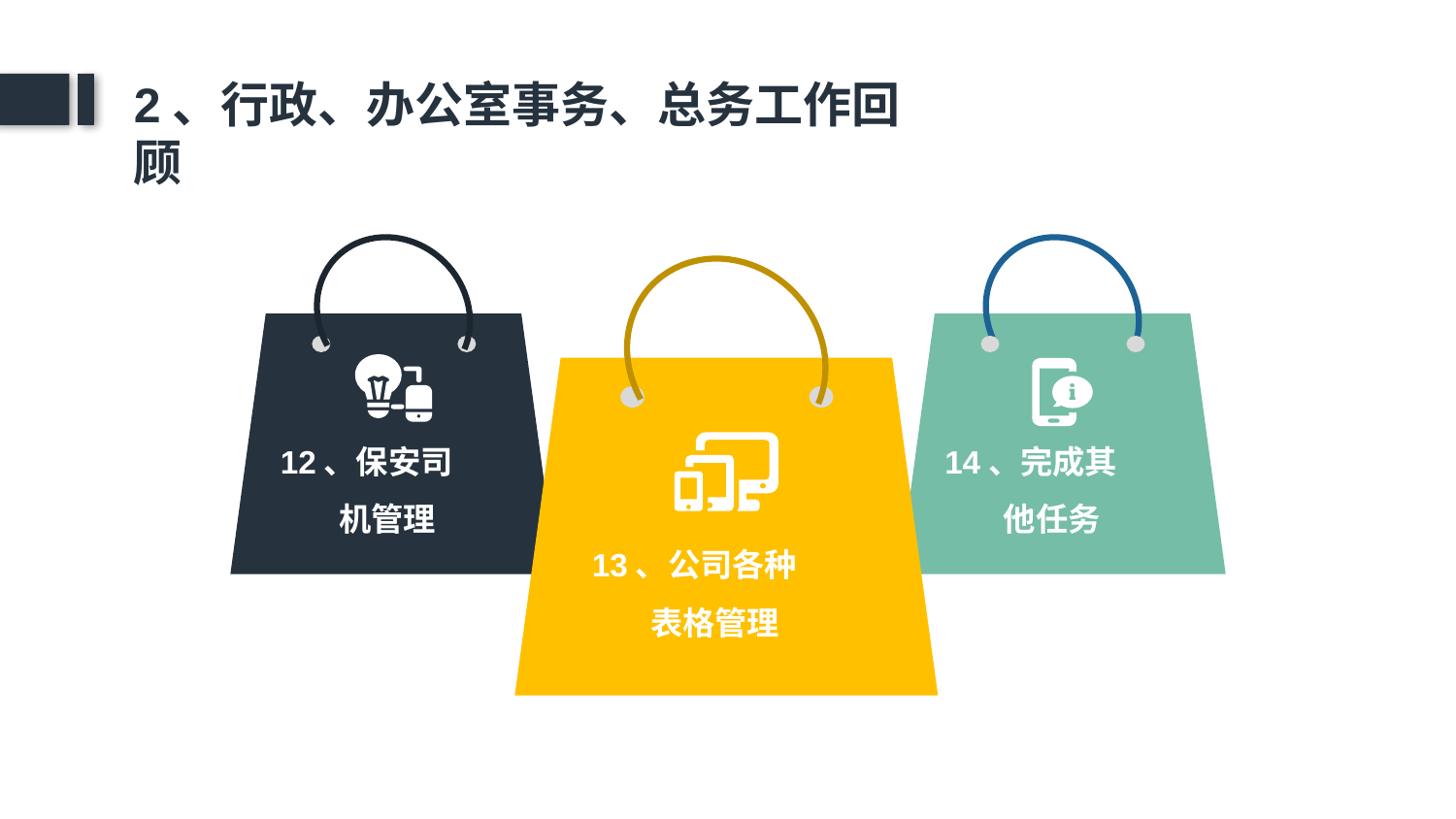

2、行政、办公室事务、总务工作回顾

12、保安司
       机管理

14、完成其
       他任务

13、公司各种
       表格管理